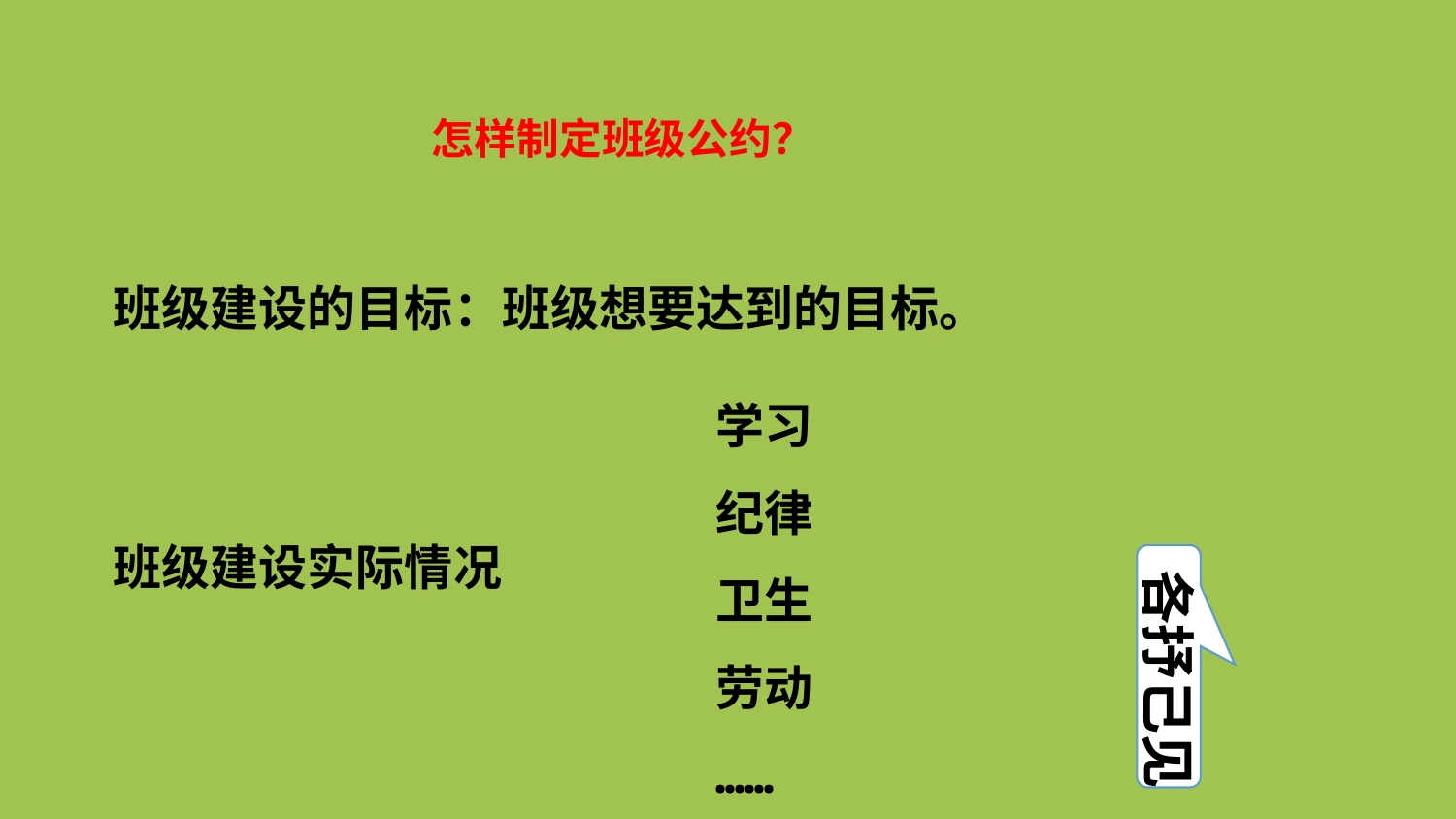

怎样制定班级公约？
班级建设的目标：班级想要达到的目标。
学习
纪律
卫生
劳动
……

班级建设实际情况

各抒己见